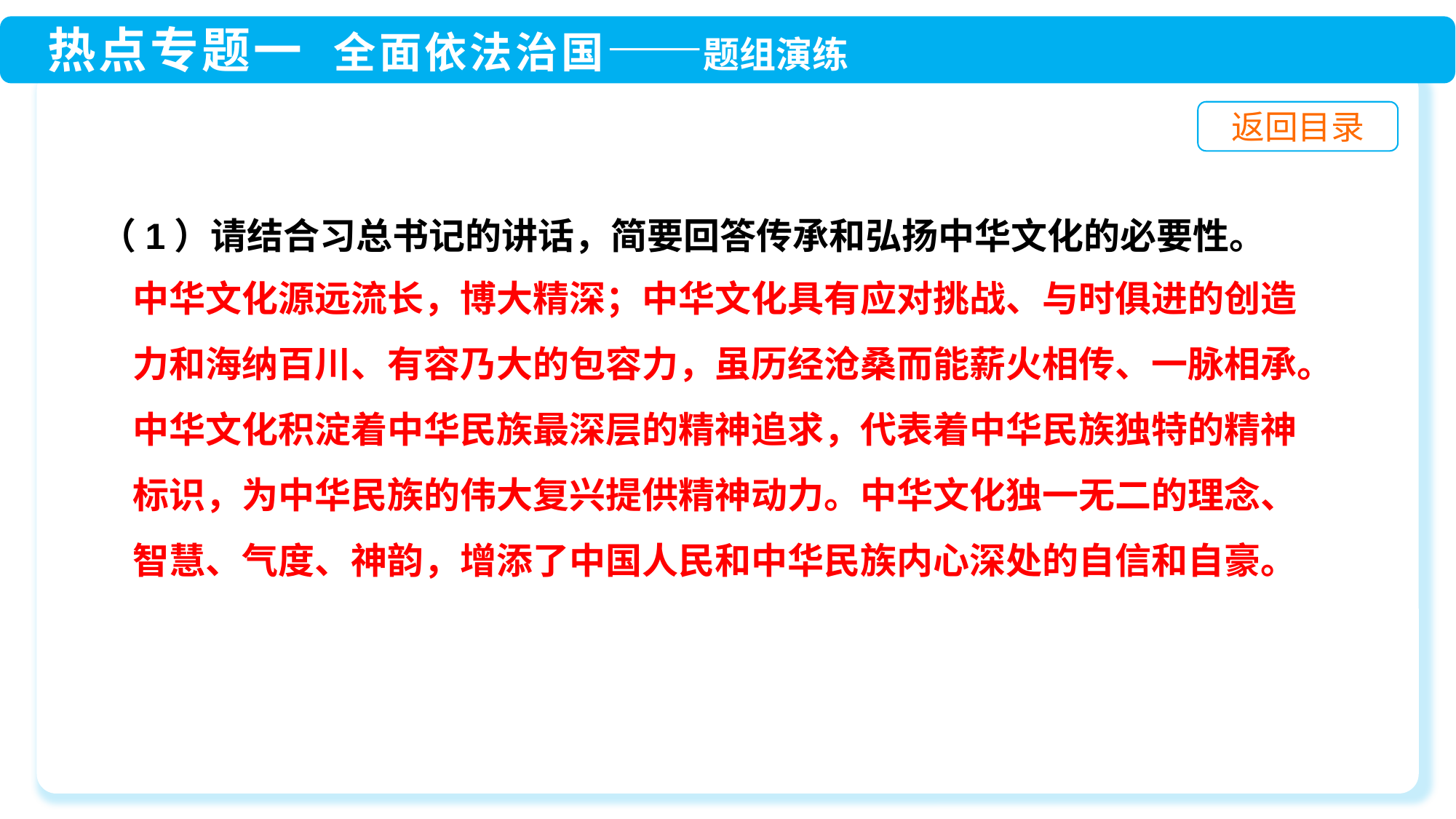

（1）请结合习总书记的讲话，简要回答传承和弘扬中华文化的必要性。
中华文化源远流长，博大精深；中华文化具有应对挑战、与时俱进的创造力和海纳百川、有容乃大的包容力，虽历经沧桑而能薪火相传、一脉相承。中华文化积淀着中华民族最深层的精神追求，代表着中华民族独特的精神标识，为中华民族的伟大复兴提供精神动力。中华文化独一无二的理念、智慧、气度、神韵，增添了中国人民和中华民族内心深处的自信和自豪。